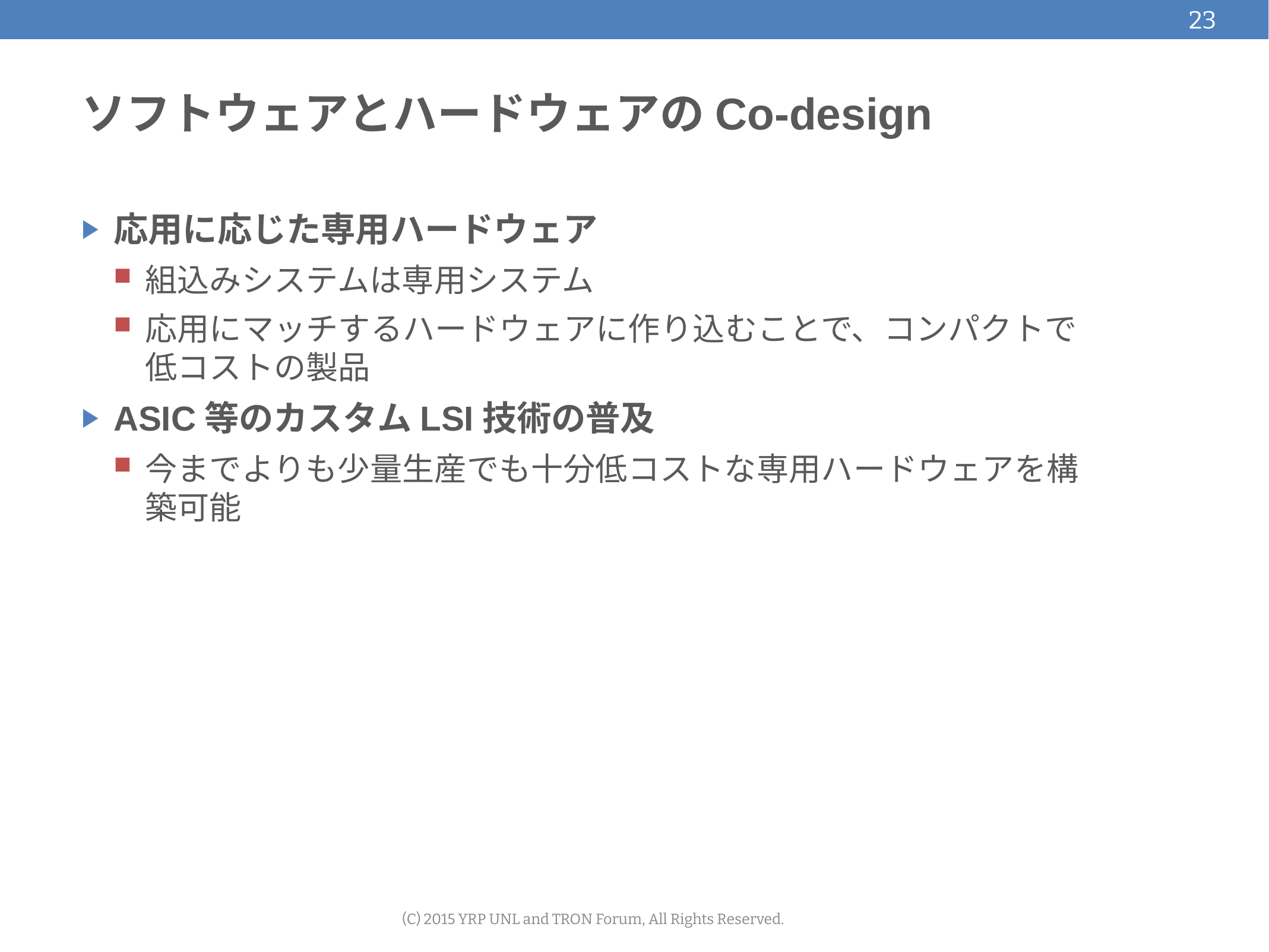

23
# ソフトウェアとハードウェアのCo-design
応用に応じた専用ハードウェア
組込みシステムは専用システム
応用にマッチするハードウェアに作り込むことで、コンパクトで低コストの製品
ASIC等のカスタムLSI技術の普及
今までよりも少量生産でも十分低コストな専用ハードウェアを構築可能
(C) 2015 YRP UNL and TRON Forum, All Rights Reserved.